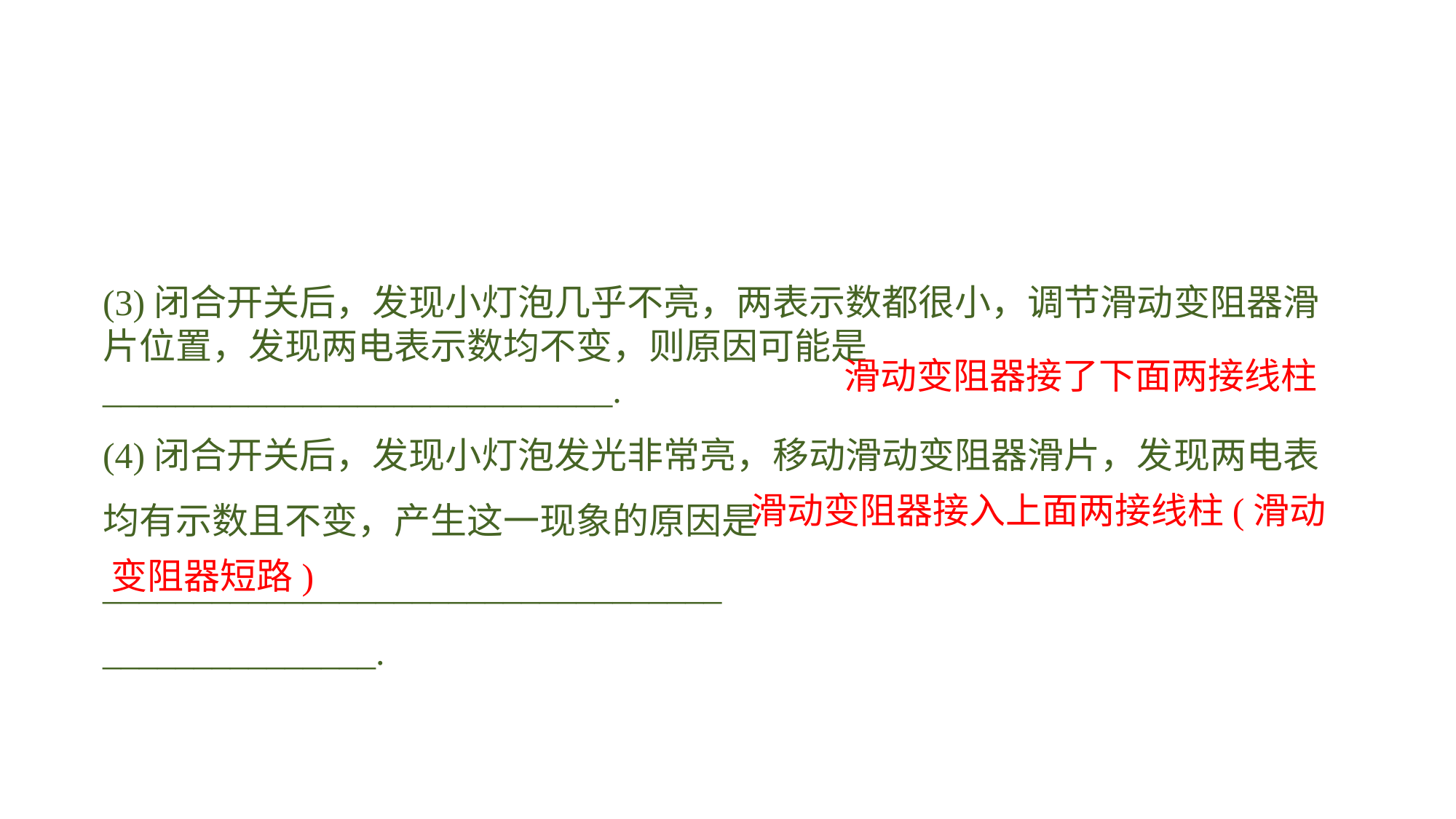

(3)闭合开关后，发现小灯泡几乎不亮，两表示数都很小，调节滑动变阻器滑片位置，发现两电表示数均不变，则原因可能是____________________________.(4)闭合开关后，发现小灯泡发光非常亮，移动滑动变阻器滑片，发现两电表均有示数且不变，产生这一现象的原因是__________________________________
_______________.
滑动变阻器接了下面两接线柱
                                                                             滑动变阻器接入上面两接线柱(滑动变阻器短路)